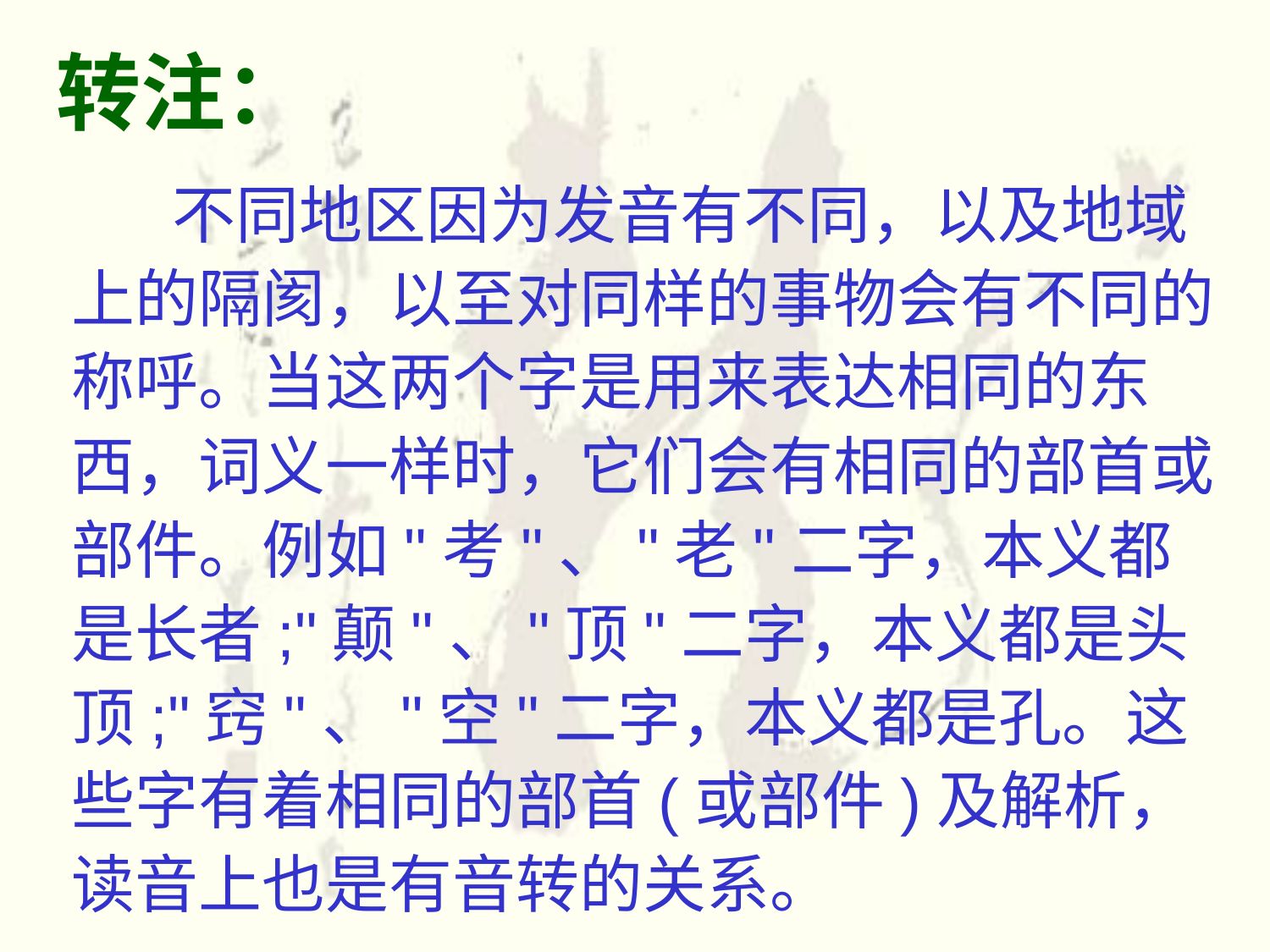

转注：
      不同地区因为发音有不同，以及地域上的隔阂，以至对同样的事物会有不同的称呼。当这两个字是用来表达相同的东西，词义一样时，它们会有相同的部首或部件。例如"考"、"老"二字，本义都是长者;"颠"、"顶"二字，本义都是头顶;"窍"、"空"二字，本义都是孔。这些字有着相同的部首(或部件)及解析，读音上也是有音转的关系。